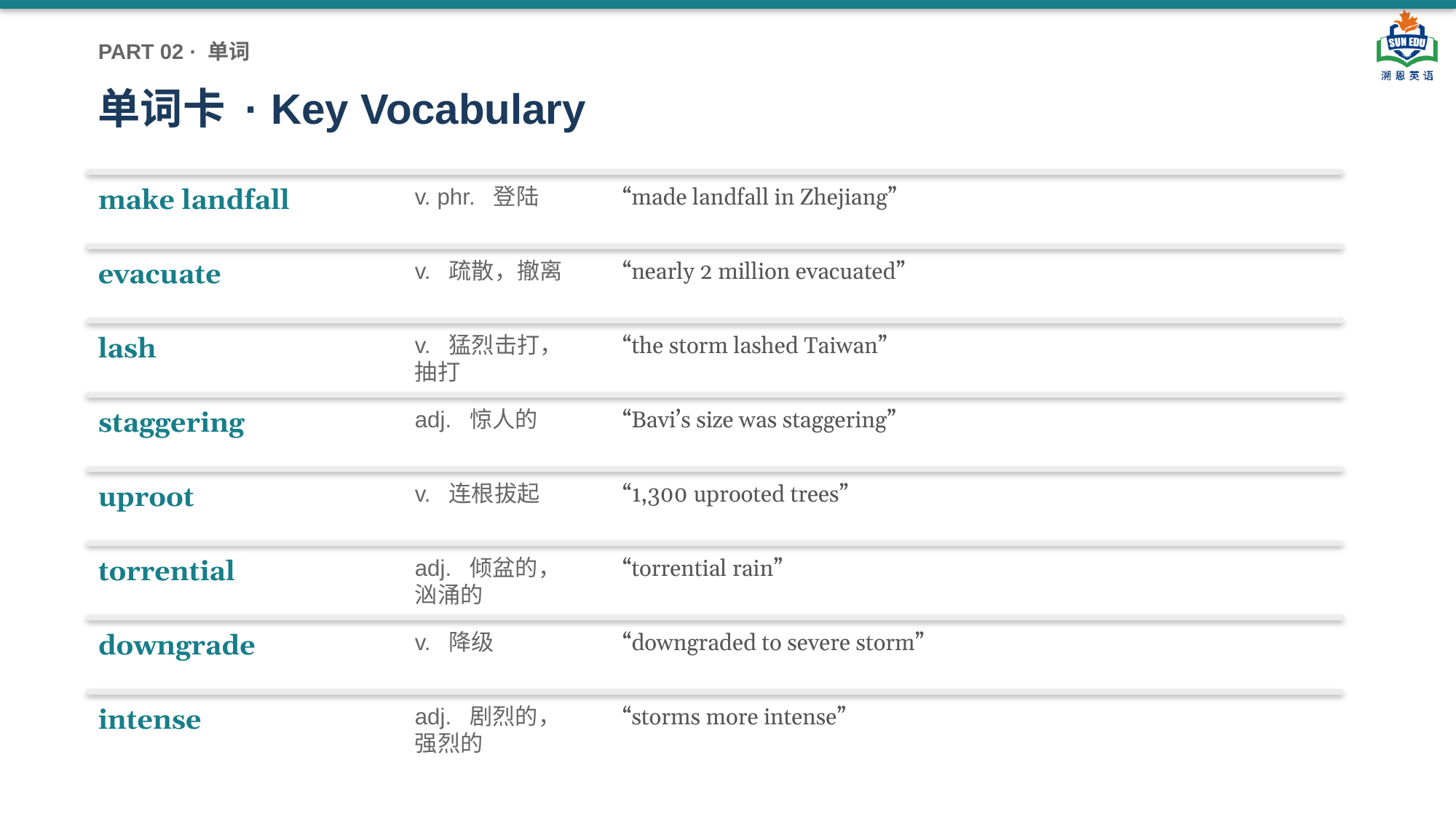

PART 02 · 单词
单词卡 · Key Vocabulary

make landfall
v. phr.  登陆
“made landfall in Zhejiang”

evacuate
v.  疏散，撤离
“nearly 2 million evacuated”

lash
v.  猛烈击打，抽打
“the storm lashed Taiwan”

staggering
adj.  惊人的
“Bavi’s size was staggering”

uproot
v.  连根拔起
“1,300 uprooted trees”

torrential
adj.  倾盆的，汹涌的
“torrential rain”

downgrade
v.  降级
“downgraded to severe storm”

intense
adj.  剧烈的，强烈的
“storms more intense”